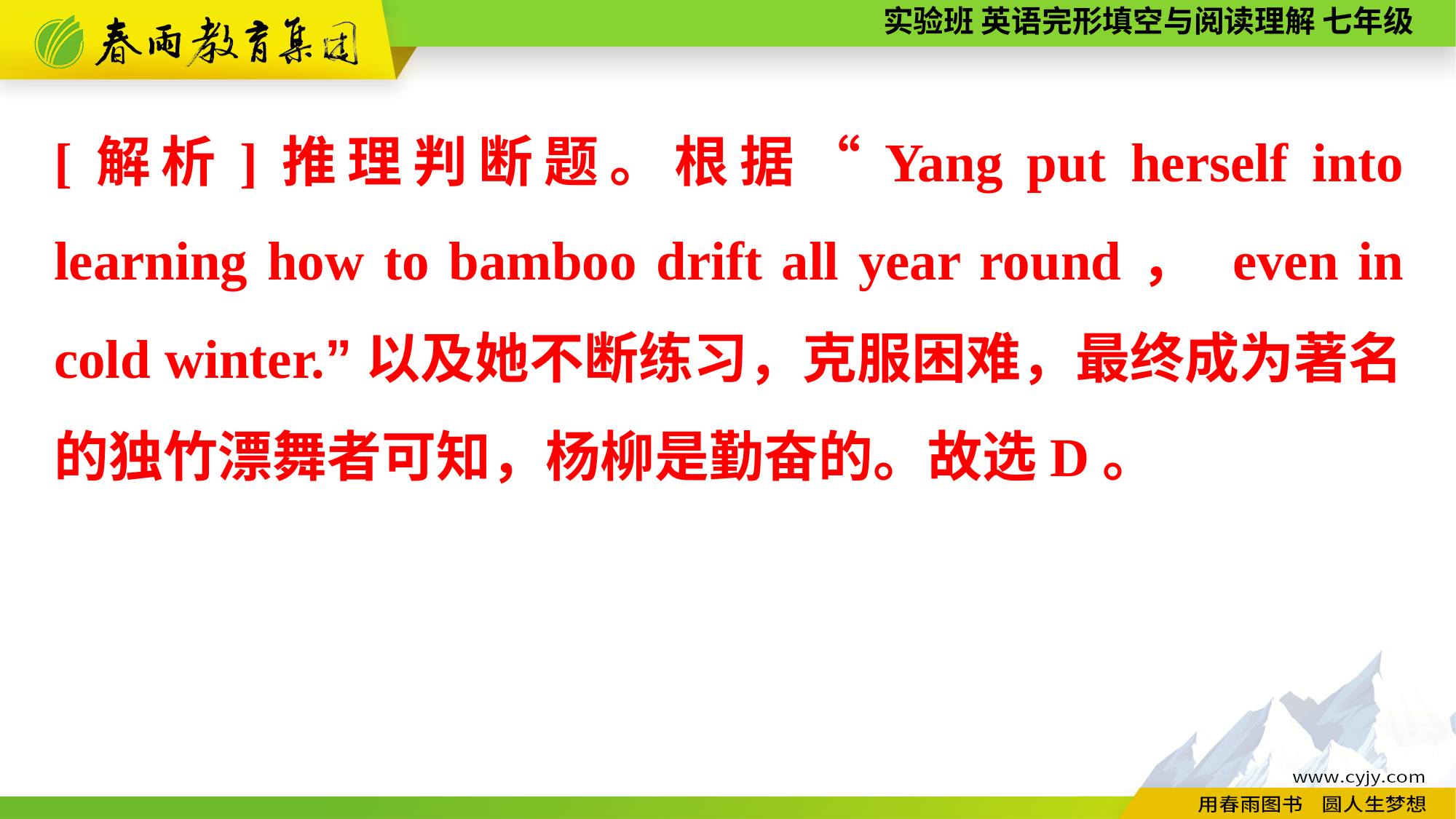

[解析]推理判断题。根据“Yang put herself into learning how to bamboo drift all year round， even in cold winter.”以及她不断练习，克服困难，最终成为著名的独竹漂舞者可知，杨柳是勤奋的。故选D。